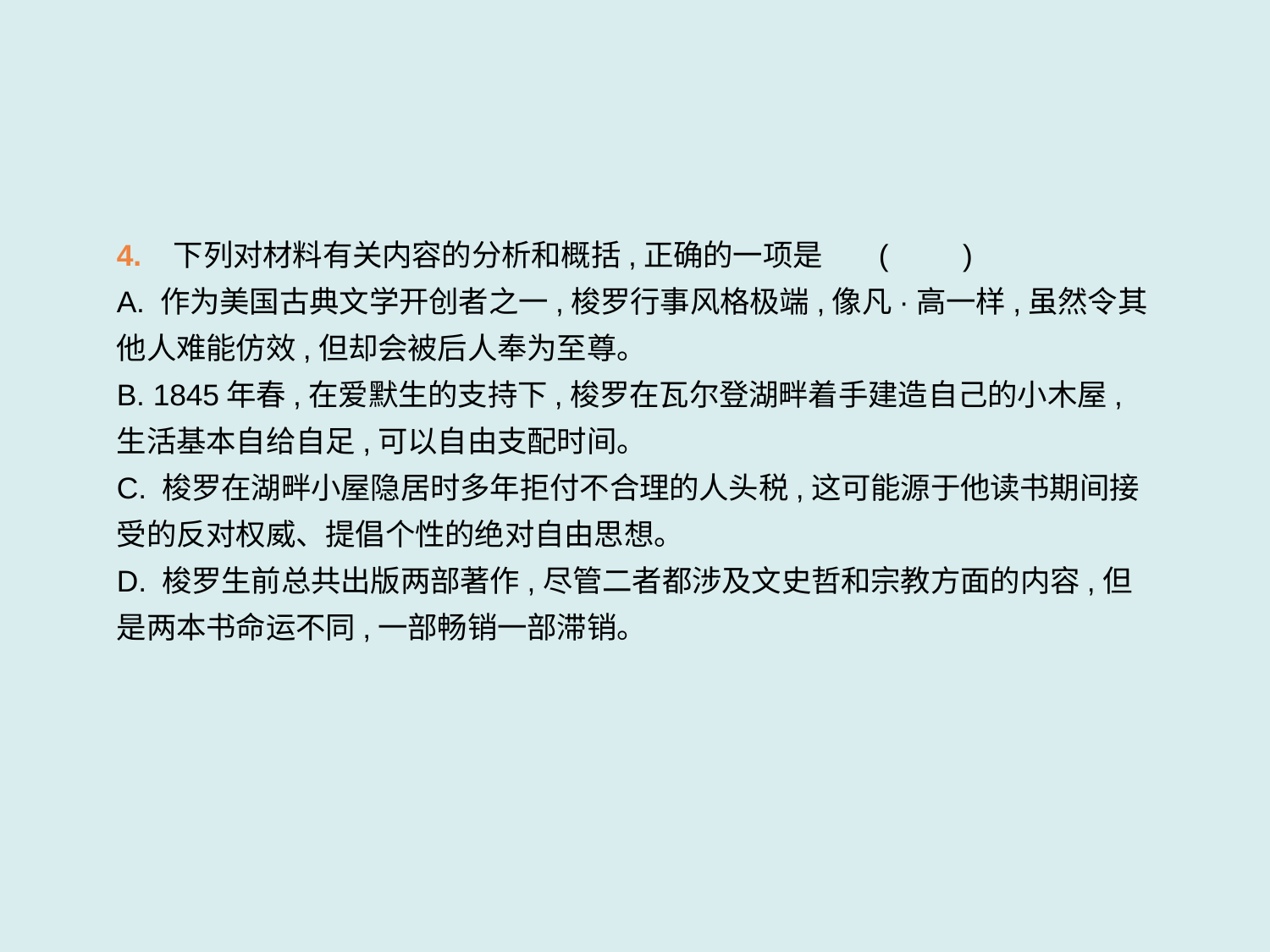

4.   下列对材料有关内容的分析和概括,正确的一项是	(　　)
A. 作为美国古典文学开创者之一,梭罗行事风格极端,像凡·高一样,虽然令其他人难能仿效,但却会被后人奉为至尊。
B. 1845年春,在爱默生的支持下,梭罗在瓦尔登湖畔着手建造自己的小木屋,生活基本自给自足,可以自由支配时间。
C. 梭罗在湖畔小屋隐居时多年拒付不合理的人头税,这可能源于他读书期间接受的反对权威、提倡个性的绝对自由思想。
D. 梭罗生前总共出版两部著作,尽管二者都涉及文史哲和宗教方面的内容,但是两本书命运不同,一部畅销一部滞销。